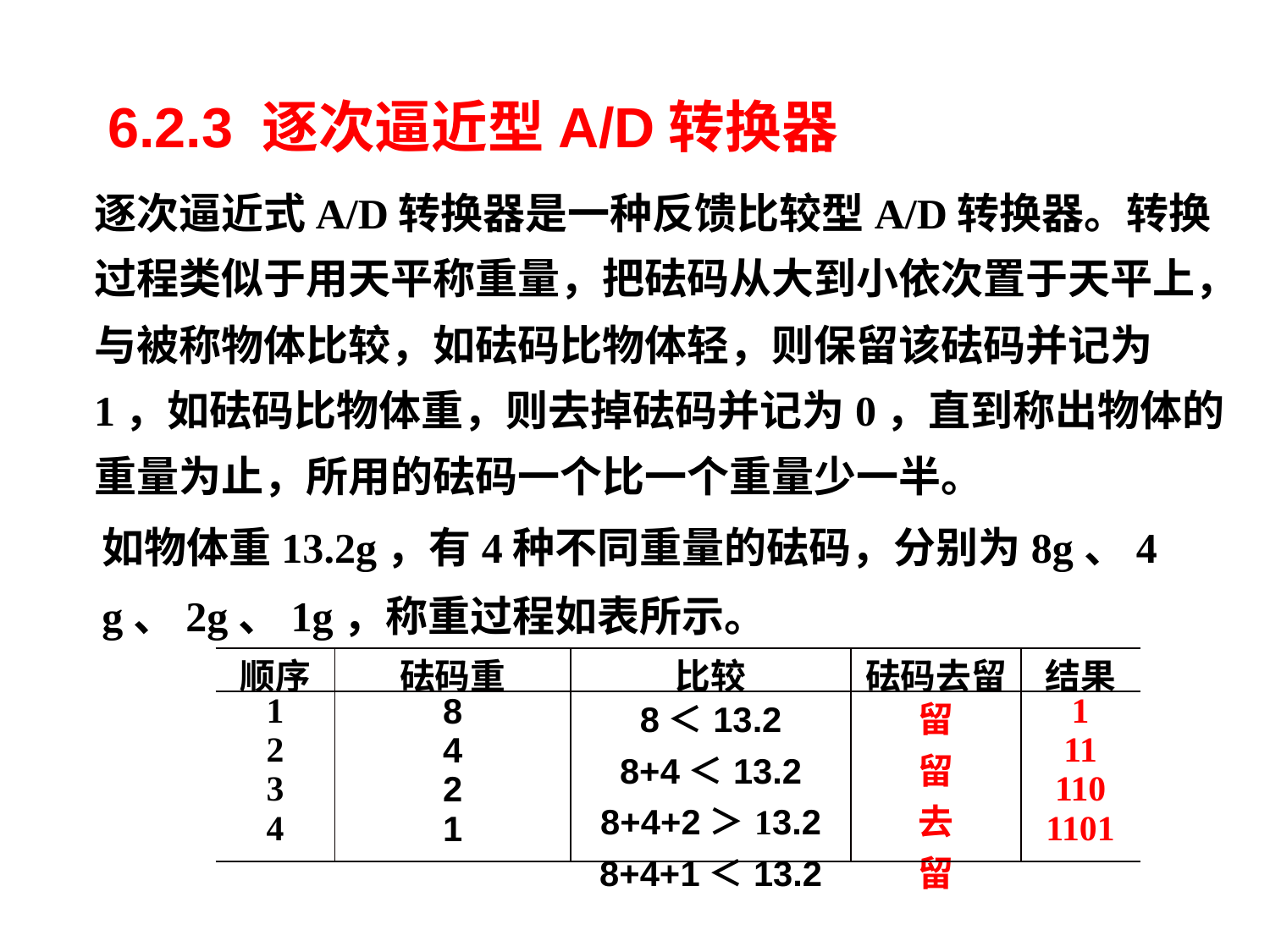

# 6.2.3 逐次逼近型A/D转换器
逐次逼近式A/D转换器是一种反馈比较型A/D转换器。转换过程类似于用天平称重量，把砝码从大到小依次置于天平上，与被称物体比较，如砝码比物体轻，则保留该砝码并记为1，如砝码比物体重，则去掉砝码并记为0，直到称出物体的重量为止，所用的砝码一个比一个重量少一半。
如物体重13.2g，有4种不同重量的砝码，分别为8g、4 g、2g、1g，称重过程如表所示。
| 顺序 | 砝码重 | 比较 | 砝码去留 | 结果 |
| --- | --- | --- | --- | --- |
| 1 2 3 4 | 8 4 2 1 | 8＜13.2 8+4＜13.2 8+4+2＞13.2 8+4+1＜13.2 | 留 留 去 留 | 1 11 110 1101 |